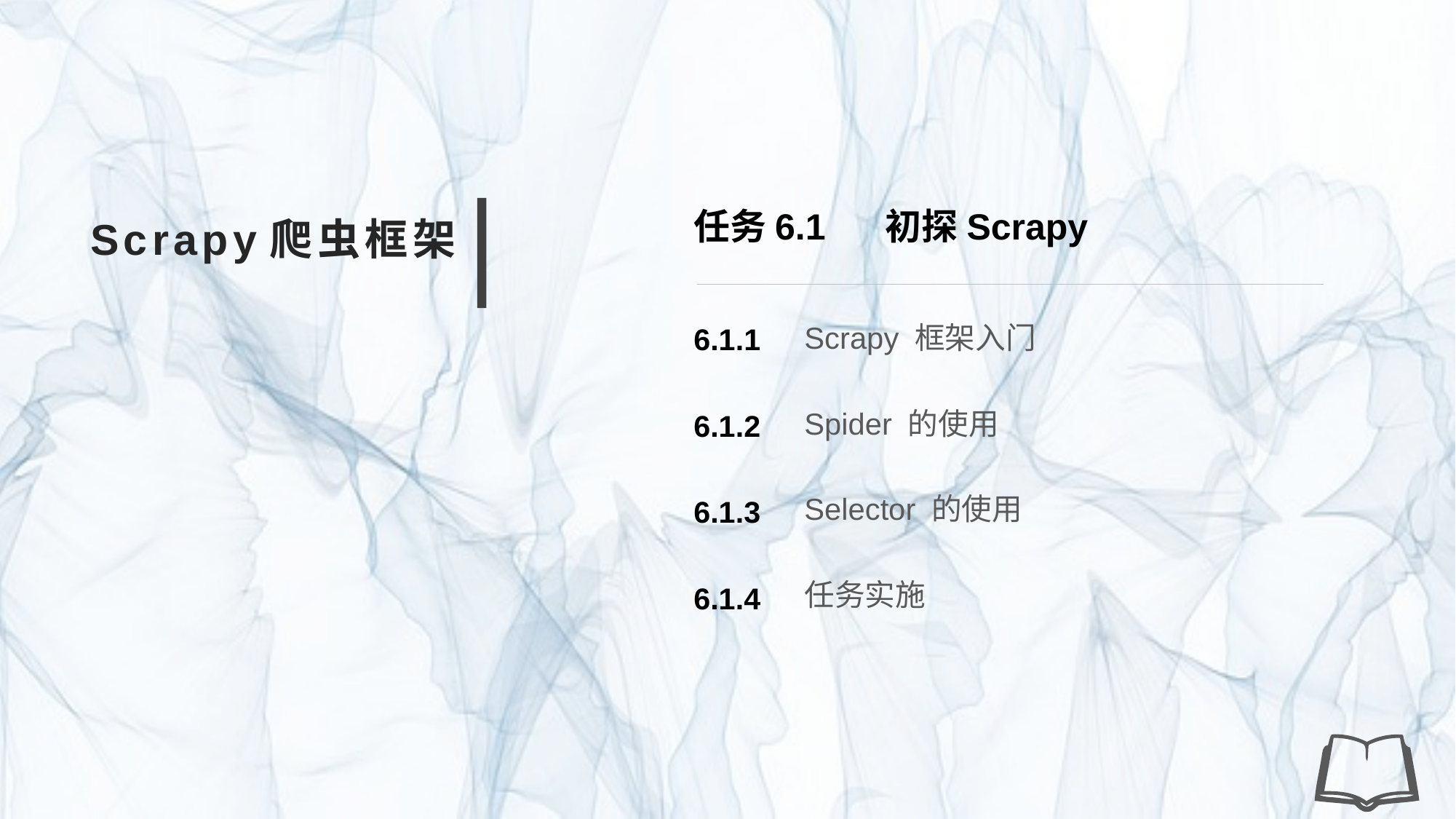

任务6.1     初探Scrapy
Scrapy爬虫框架
Scrapy 框架入门
6.1.1
Spider 的使用
6.1.2
Selector 的使用
6.1.3
任务实施
6.1.4

4